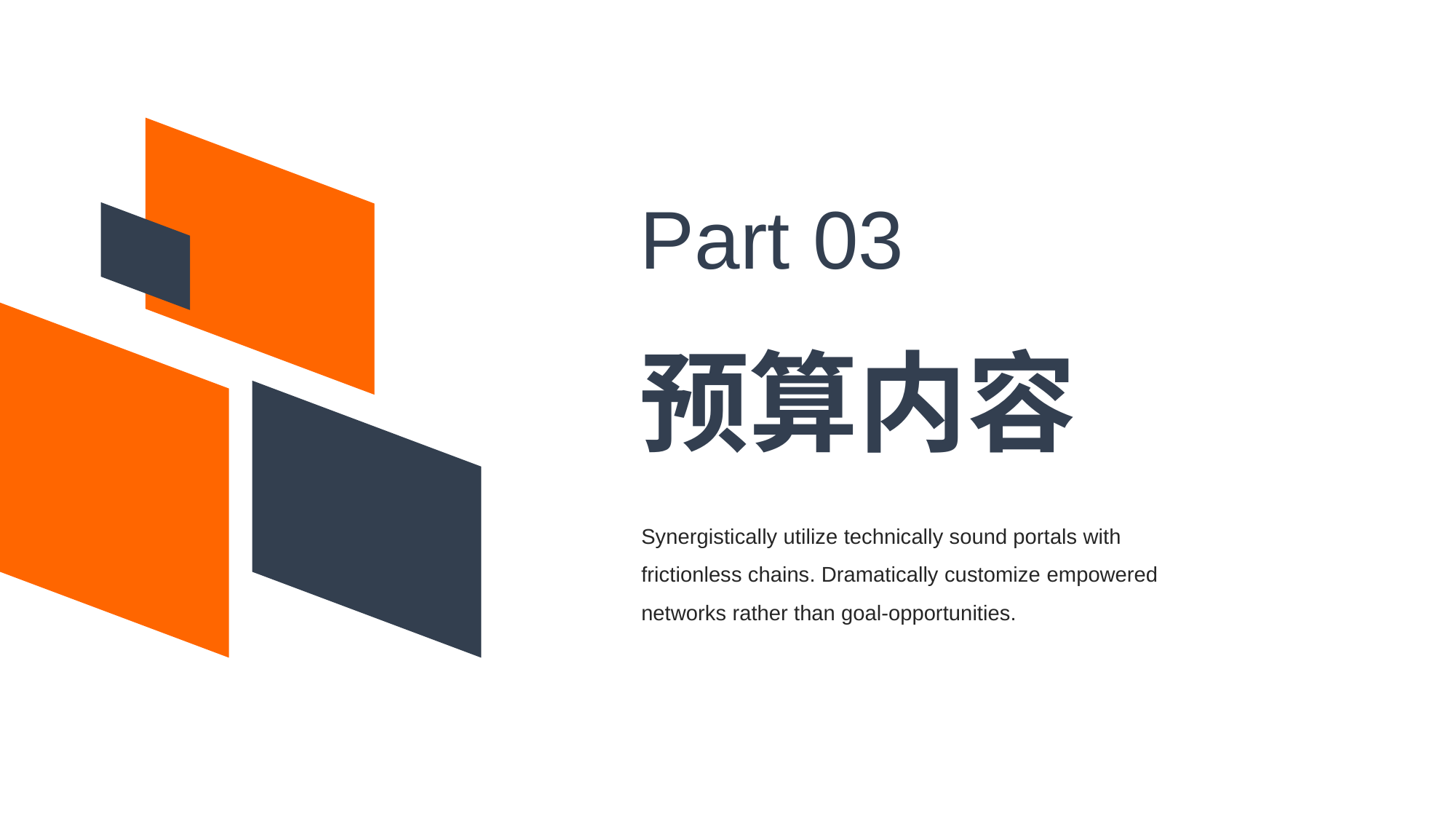

Part 03
预算内容
Synergistically utilize technically sound portals with frictionless chains. Dramatically customize empowered networks rather than goal-opportunities.